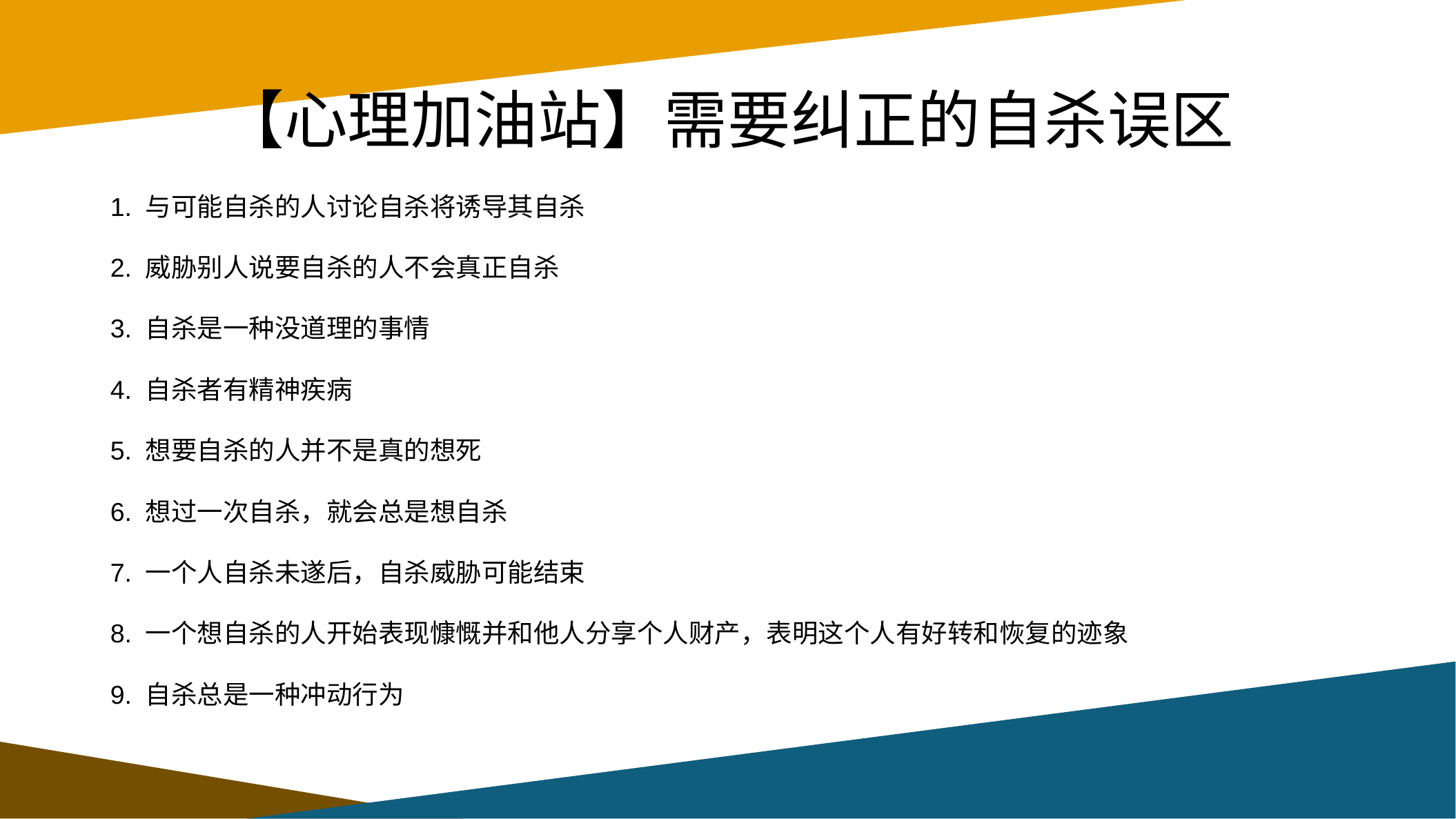

# 【心理加油站】需要纠正的自杀误区
1. 与可能自杀的人讨论自杀将诱导其自杀
2. 威胁别人说要自杀的人不会真正自杀
3. 自杀是一种没道理的事情
4. 自杀者有精神疾病
5. 想要自杀的人并不是真的想死
6. 想过一次自杀，就会总是想自杀
7. 一个人自杀未遂后，自杀威胁可能结束
8. 一个想自杀的人开始表现慷慨并和他人分享个人财产，表明这个人有好转和恢复的迹象
9. 自杀总是一种冲动行为